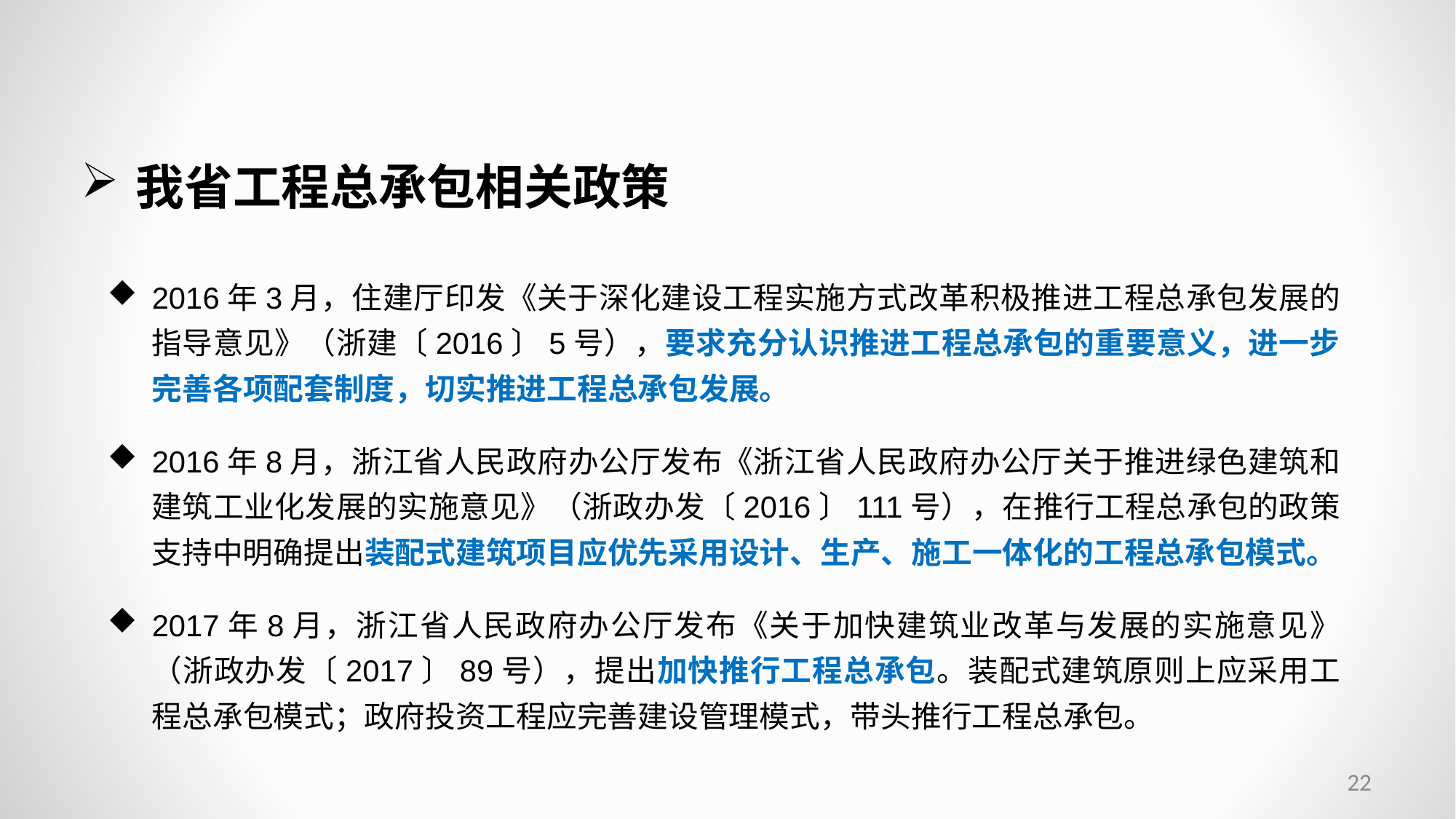

我省工程总承包相关政策
2016年3月，住建厅印发《关于深化建设工程实施方式改革积极推进工程总承包发展的指导意见》（浙建〔2016〕5号），要求充分认识推进工程总承包的重要意义，进一步完善各项配套制度，切实推进工程总承包发展。
2016年8月，浙江省人民政府办公厅发布《浙江省人民政府办公厅关于推进绿色建筑和建筑工业化发展的实施意见》（浙政办发〔2016〕111号），在推行工程总承包的政策支持中明确提出装配式建筑项目应优先采用设计、生产、施工一体化的工程总承包模式。
2017年8月，浙江省人民政府办公厅发布《关于加快建筑业改革与发展的实施意见》（浙政办发〔2017〕89号），提出加快推行工程总承包。装配式建筑原则上应采用工程总承包模式；政府投资工程应完善建设管理模式，带头推行工程总承包。
22